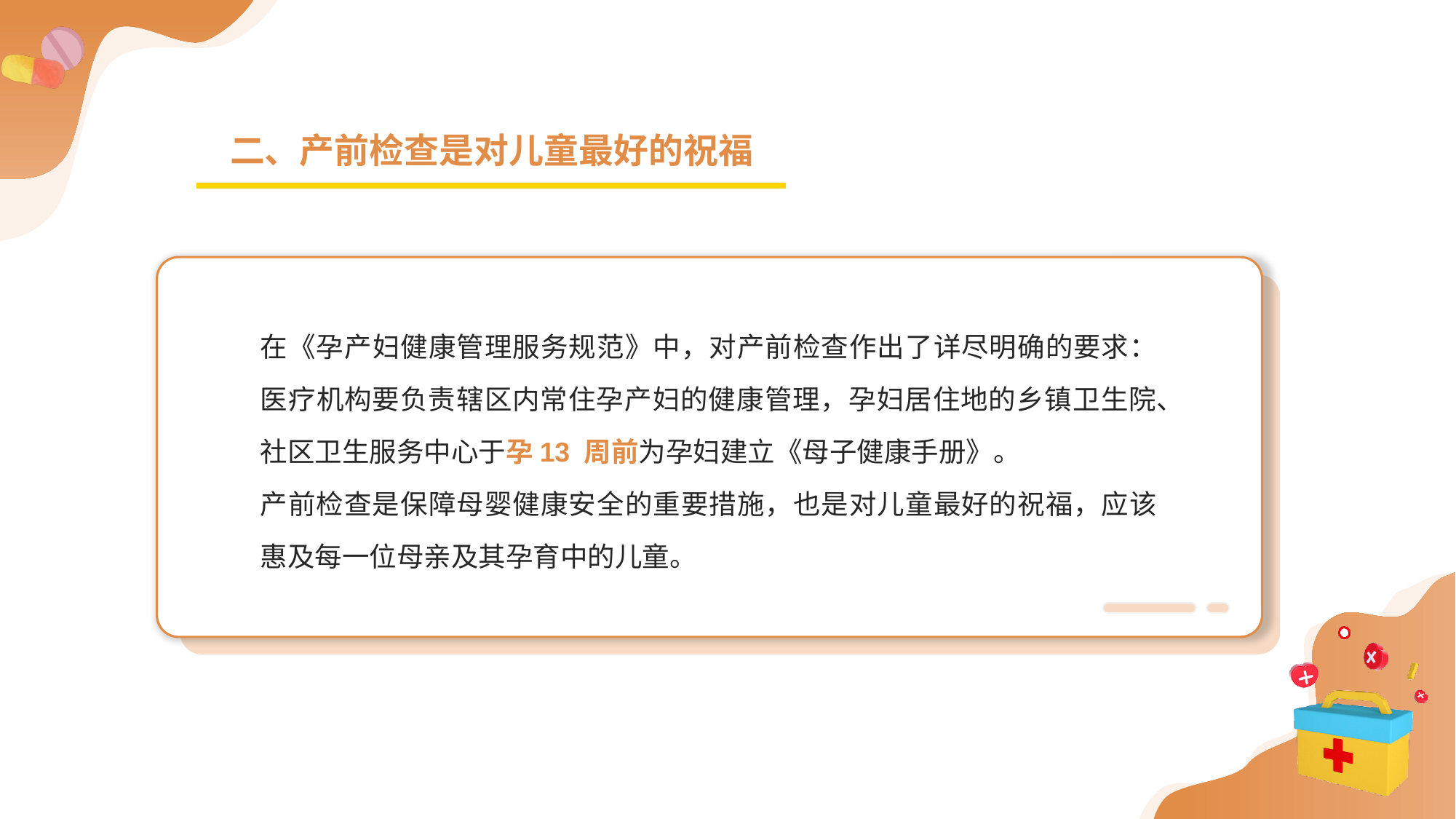

二、产前检查是对儿童最好的祝福

在《孕产妇健康管理服务规范》中，对产前检查作出了详尽明确的要求：医疗机构要负责辖区内常住孕产妇的健康管理，孕妇居住地的乡镇卫生院、社区卫生服务中心于孕13 周前为孕妇建立《母子健康手册》。
产前检查是保障母婴健康安全的重要措施，也是对儿童最好的祝福，应该惠及每一位母亲及其孕育中的儿童。